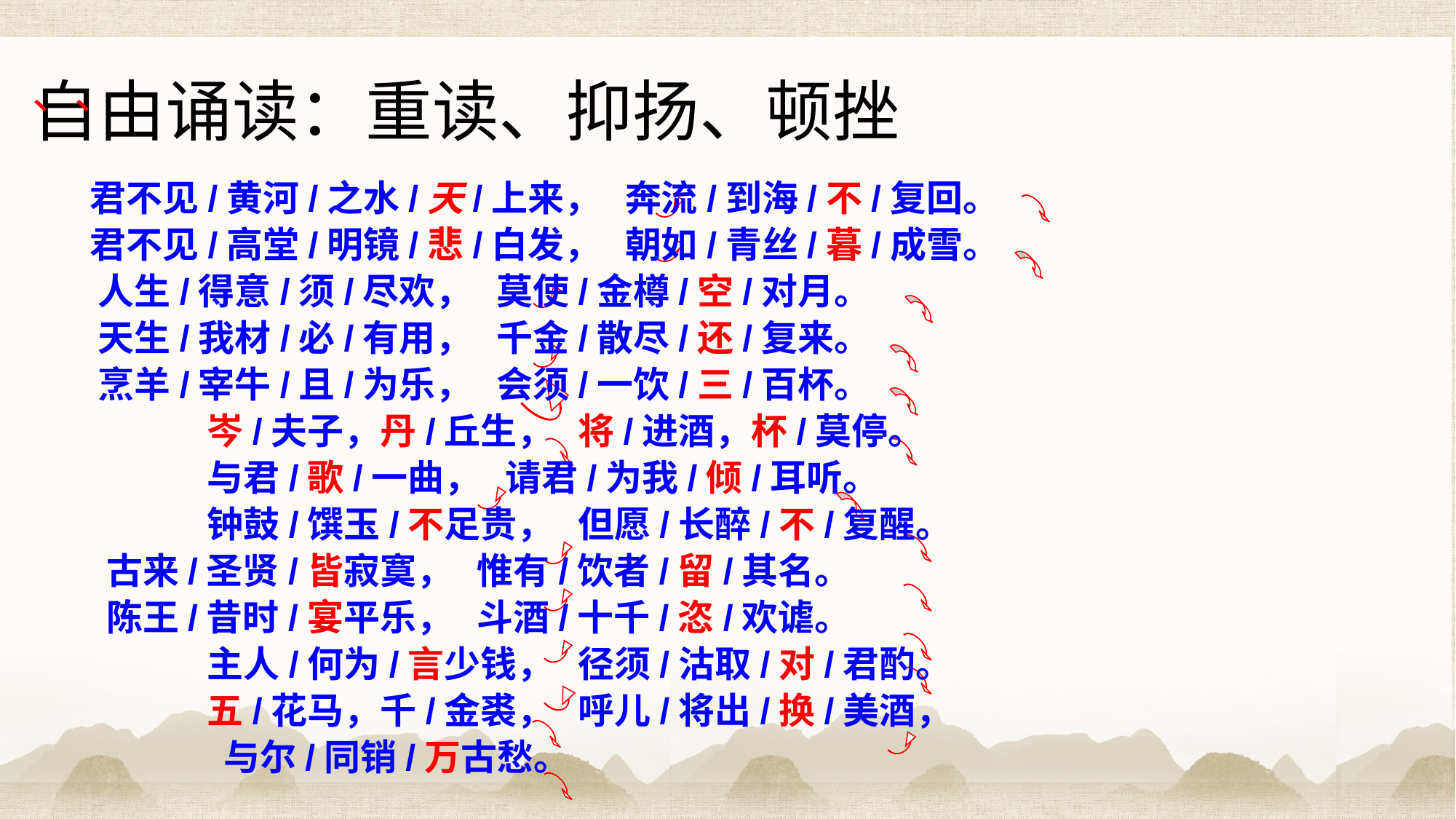

# 自由诵读：重读、抑扬、顿挫
、、

      君不见/黄河/之水/天/上来，   奔流/到海/不/复回。
      君不见/高堂/明镜/悲/白发，   朝如/青丝/暮/成雪。
       人生/得意/须/尽欢，   莫使/金樽/空/对月。
       天生/我材/必/有用，   千金/散尽/还/复来。
       烹羊/宰牛/且/为乐，   会须/一饮/三/百杯。
     	  岑/夫子，丹/丘生，   将/进酒，杯/莫停。
     	  与君/歌/一曲，   请君/为我/倾/耳听。
     	  钟鼓/馔玉/不足贵，   但愿/长醉/不/复醒。
        古来/圣贤/皆寂寞，   惟有/饮者/留/其名。
        陈王/昔时/宴平乐，   斗酒/十千/恣/欢谑。
     	  主人/何为/言少钱，   径须/沽取/对/君酌。
     	  五/花马，千/金裘，   呼儿/将出/换/美酒，
     	    与尔/同销/万古愁。